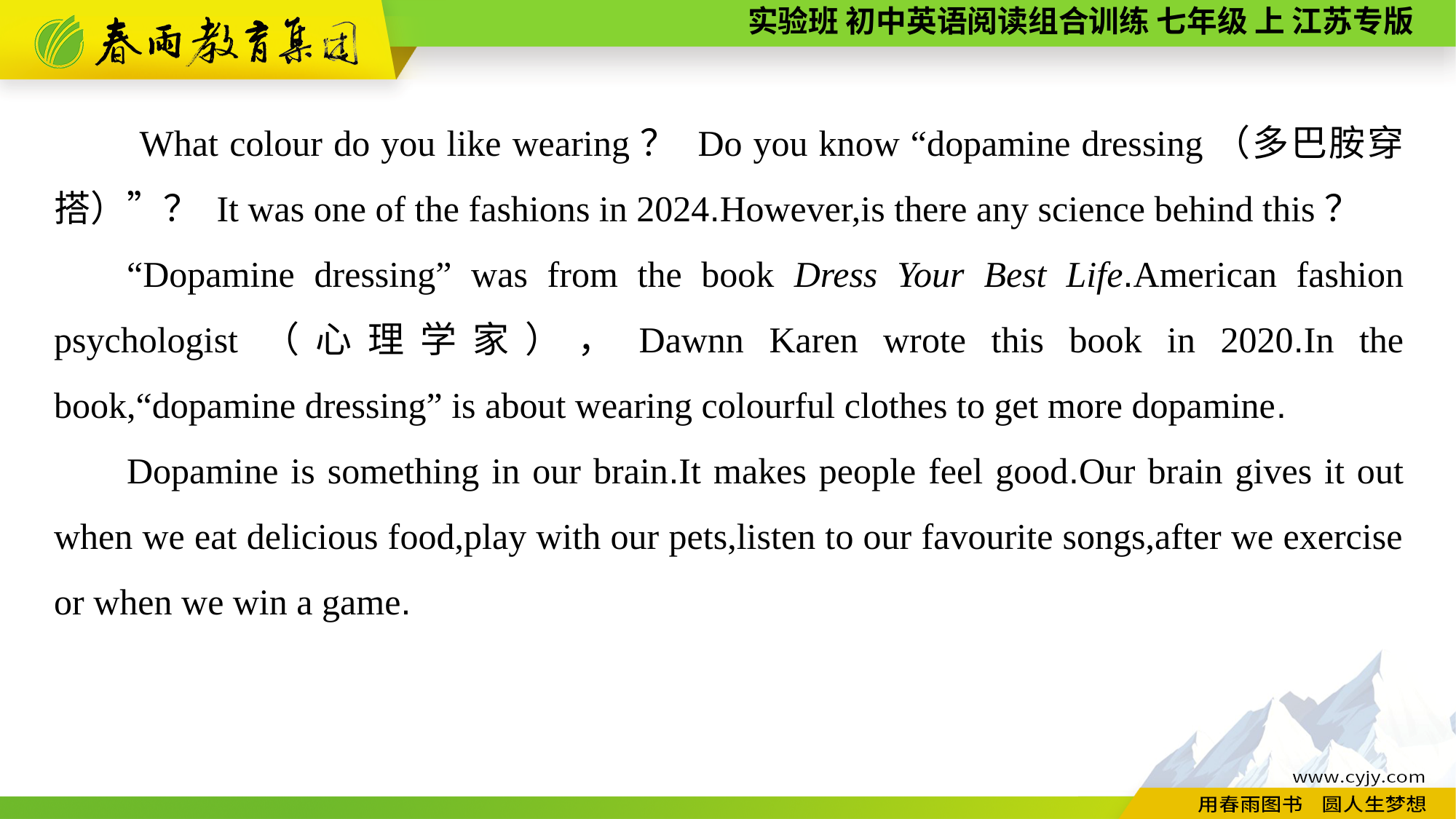

What colour do you like wearing？ Do you know “dopamine dressing（多巴胺穿搭）”？ It was one of the fashions in 2024.However,is there any science behind this？
“Dopamine dressing” was from the book Dress Your Best Life.American fashion psychologist（心理学家），Dawnn Karen wrote this book in 2020.In the book,“dopamine dressing” is about wearing colourful clothes to get more dopamine.
Dopamine is something in our brain.It makes people feel good.Our brain gives it out when we eat delicious food,play with our pets,listen to our favourite songs,after we exercise or when we win a game.